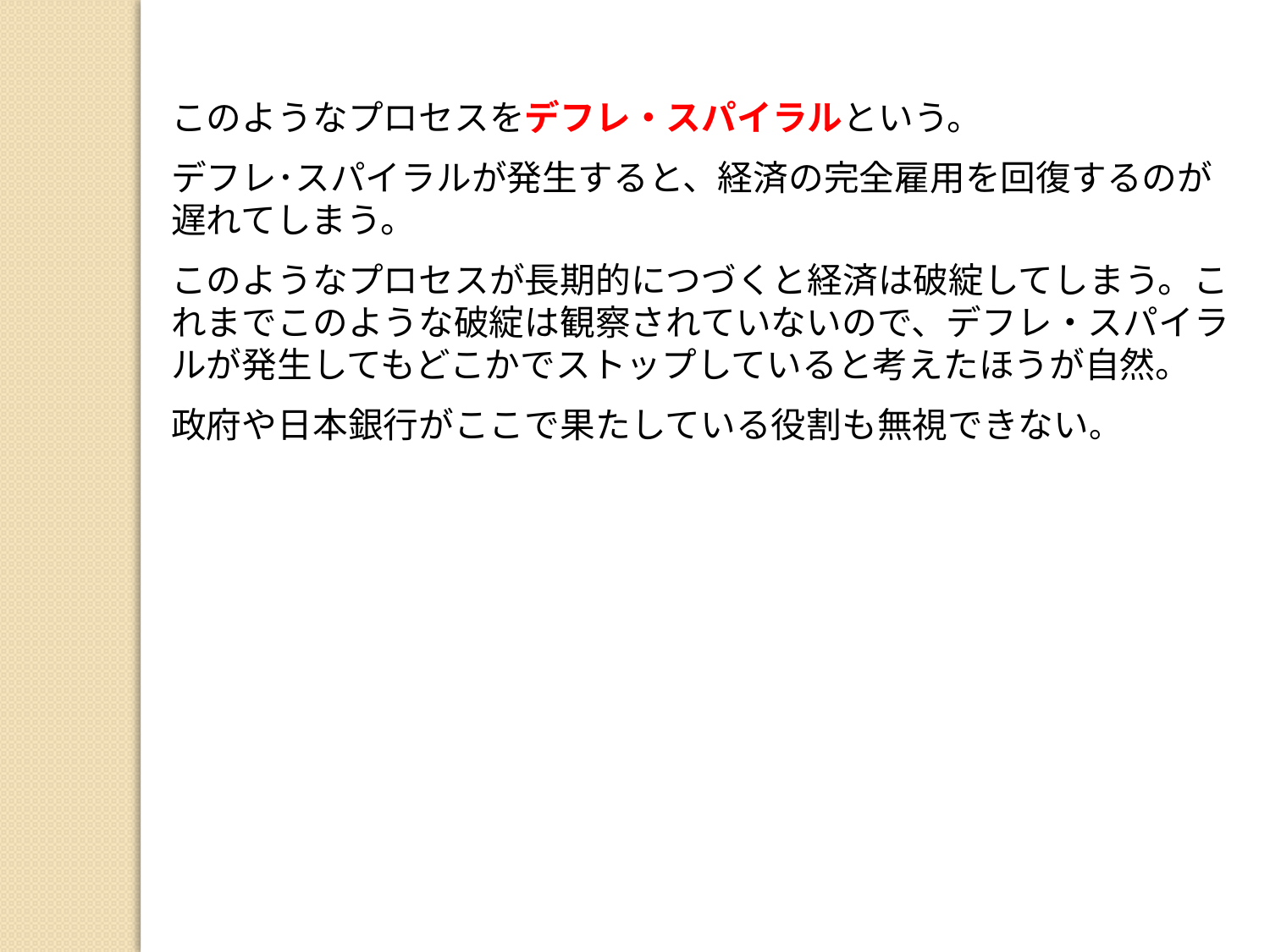

このようなプロセスをデフレ・スパイラルという。
デフレ･スパイラルが発生すると、経済の完全雇用を回復するのが遅れてしまう。
このようなプロセスが長期的につづくと経済は破綻してしまう。これまでこのような破綻は観察されていないので、デフレ・スパイラルが発生してもどこかでストップしていると考えたほうが自然。
政府や日本銀行がここで果たしている役割も無視できない。